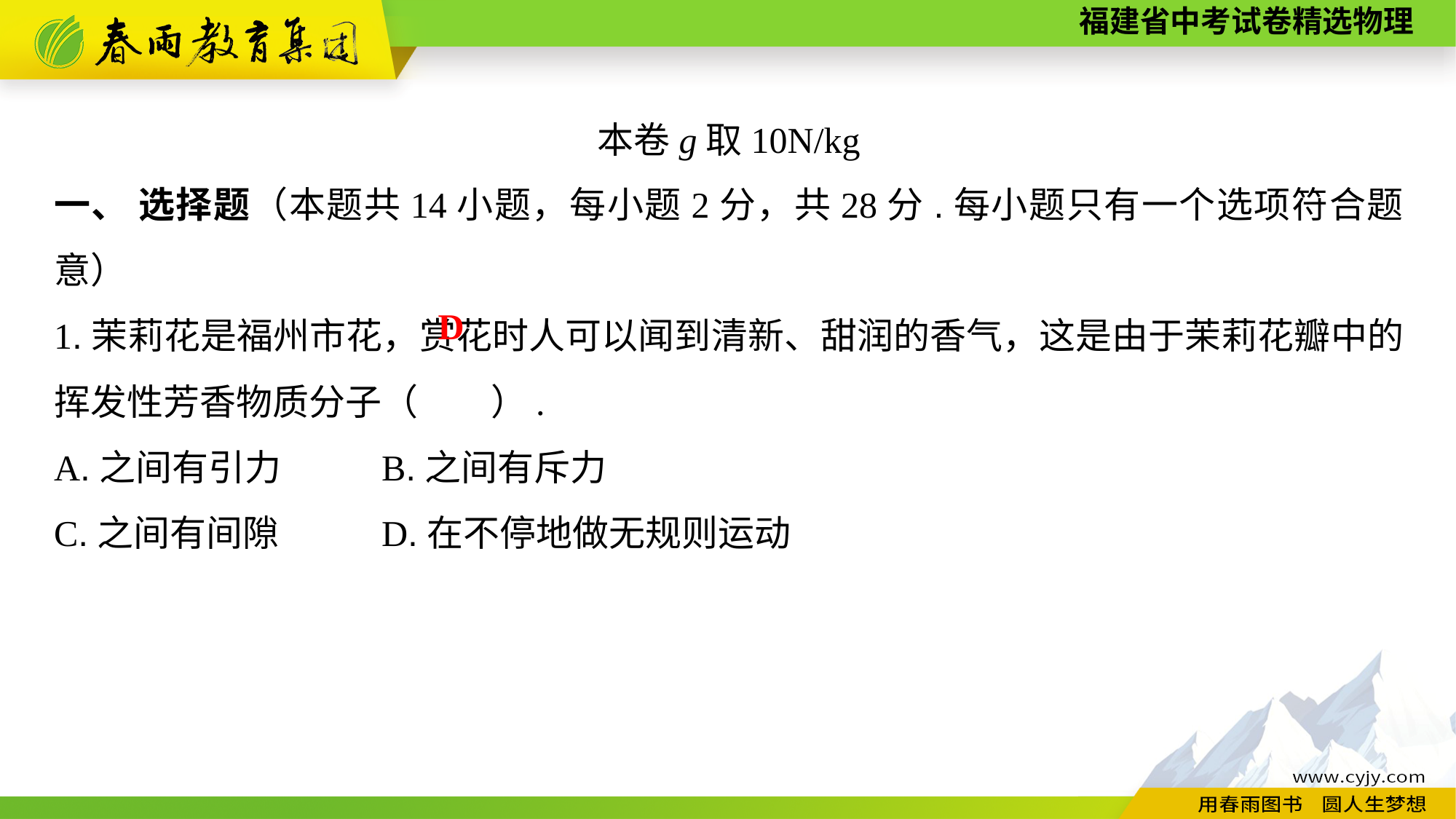

本卷g取10N/kg
一、 选择题（本题共14小题，每小题2分，共28分.每小题只有一个选项符合题意）
1.茉莉花是福州市花，赏花时人可以闻到清新、甜润的香气，这是由于茉莉花瓣中的挥发性芳香物质分子（　　）.
A.之间有引力	B.之间有斥力
C.之间有间隙　　	D.在不停地做无规则运动
D